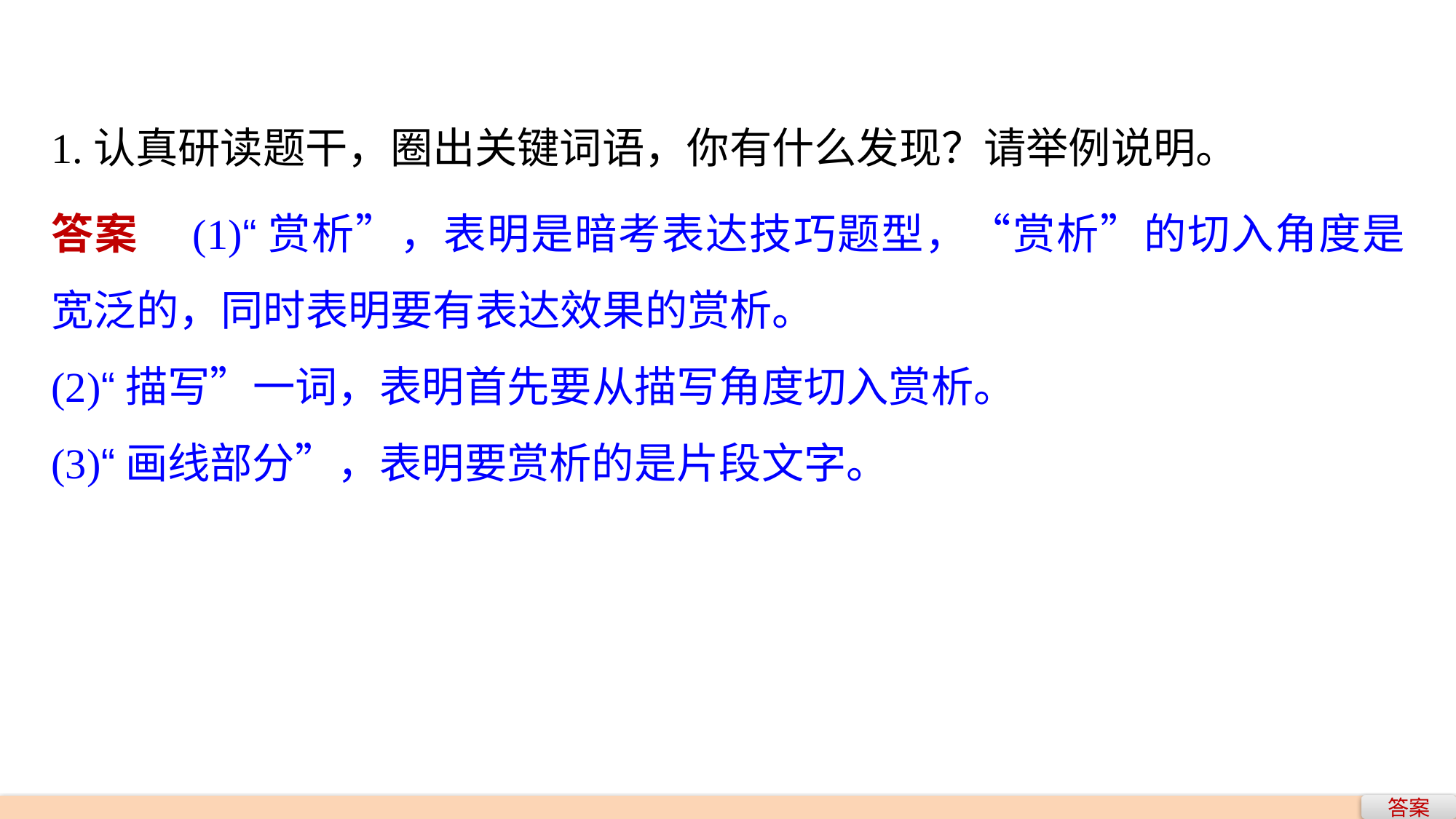

1.认真研读题干，圈出关键词语，你有什么发现？请举例说明。
答案　(1)“赏析”，表明是暗考表达技巧题型，“赏析”的切入角度是宽泛的，同时表明要有表达效果的赏析。
(2)“描写”一词，表明首先要从描写角度切入赏析。
(3)“画线部分”，表明要赏析的是片段文字。
答案